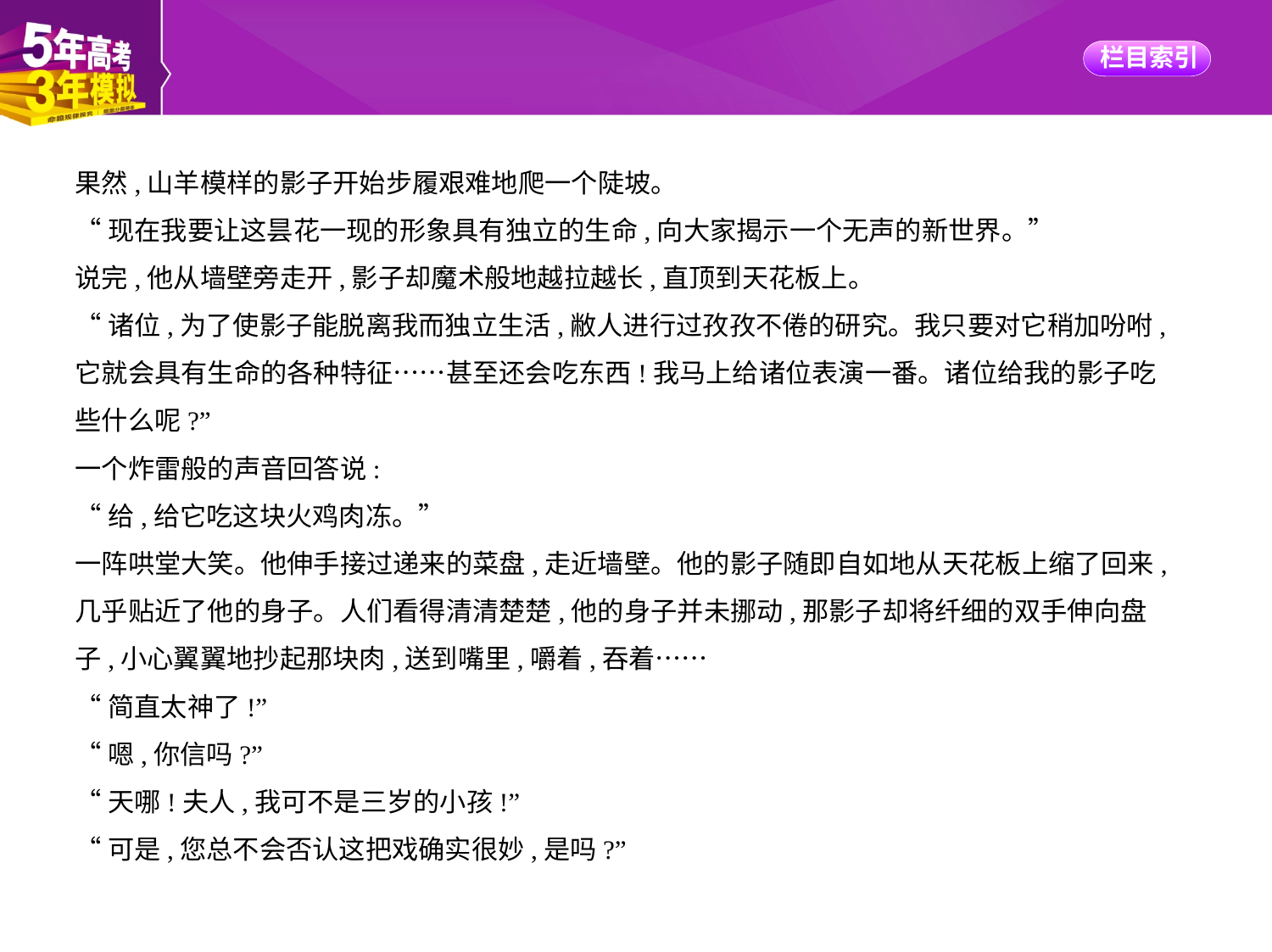

果然,山羊模样的影子开始步履艰难地爬一个陡坡。
“现在我要让这昙花一现的形象具有独立的生命,向大家揭示一个无声的新世界。”
说完,他从墙壁旁走开,影子却魔术般地越拉越长,直顶到天花板上。
“诸位,为了使影子能脱离我而独立生活,敝人进行过孜孜不倦的研究。我只要对它稍加吩咐,
它就会具有生命的各种特征……甚至还会吃东西!我马上给诸位表演一番。诸位给我的影子吃
些什么呢?”
一个炸雷般的声音回答说:
“给,给它吃这块火鸡肉冻。”
一阵哄堂大笑。他伸手接过递来的菜盘,走近墙壁。他的影子随即自如地从天花板上缩了回来,
几乎贴近了他的身子。人们看得清清楚楚,他的身子并未挪动,那影子却将纤细的双手伸向盘
子,小心翼翼地抄起那块肉,送到嘴里,嚼着,吞着……
“简直太神了!”
“嗯,你信吗?”
“天哪!夫人,我可不是三岁的小孩!”
“可是,您总不会否认这把戏确实很妙,是吗?”